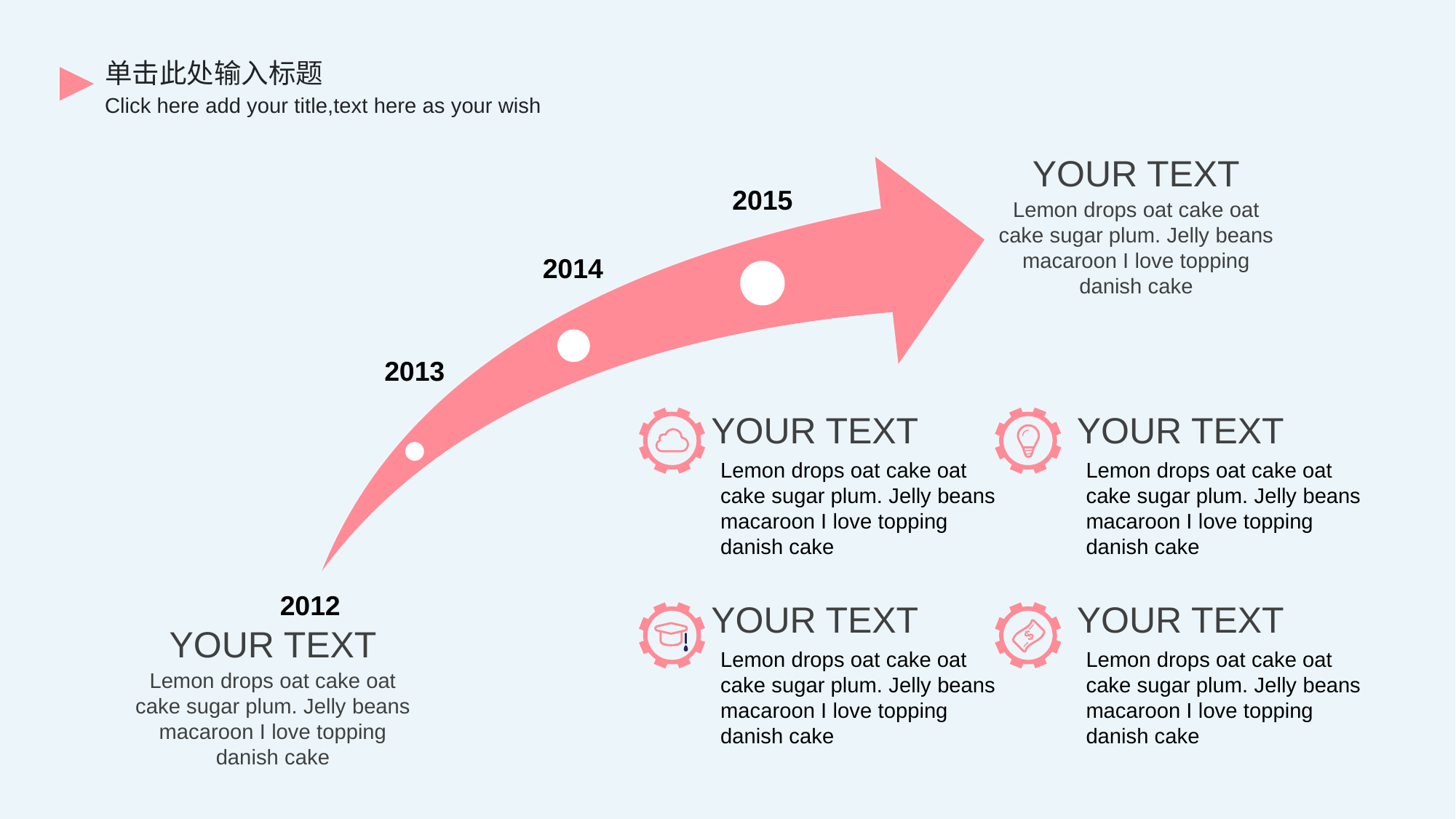

单击此处输入标题

Click here add your title,text here as your wish
 YOUR TEXT
Lemon drops oat cake oat cake sugar plum. Jelly beans macaroon I love topping danish cake

2015
2014

2013
YOUR TEXT
Lemon drops oat cake oat cake sugar plum. Jelly beans macaroon I love topping danish cake
YOUR TEXT
Lemon drops oat cake oat cake sugar plum. Jelly beans macaroon I love topping danish cake

2012
YOUR TEXT
Lemon drops oat cake oat cake sugar plum. Jelly beans macaroon I love topping danish cake
YOUR TEXT
Lemon drops oat cake oat cake sugar plum. Jelly beans macaroon I love topping danish cake

 YOUR TEXT
Lemon drops oat cake oat cake sugar plum. Jelly beans macaroon I love topping danish cake